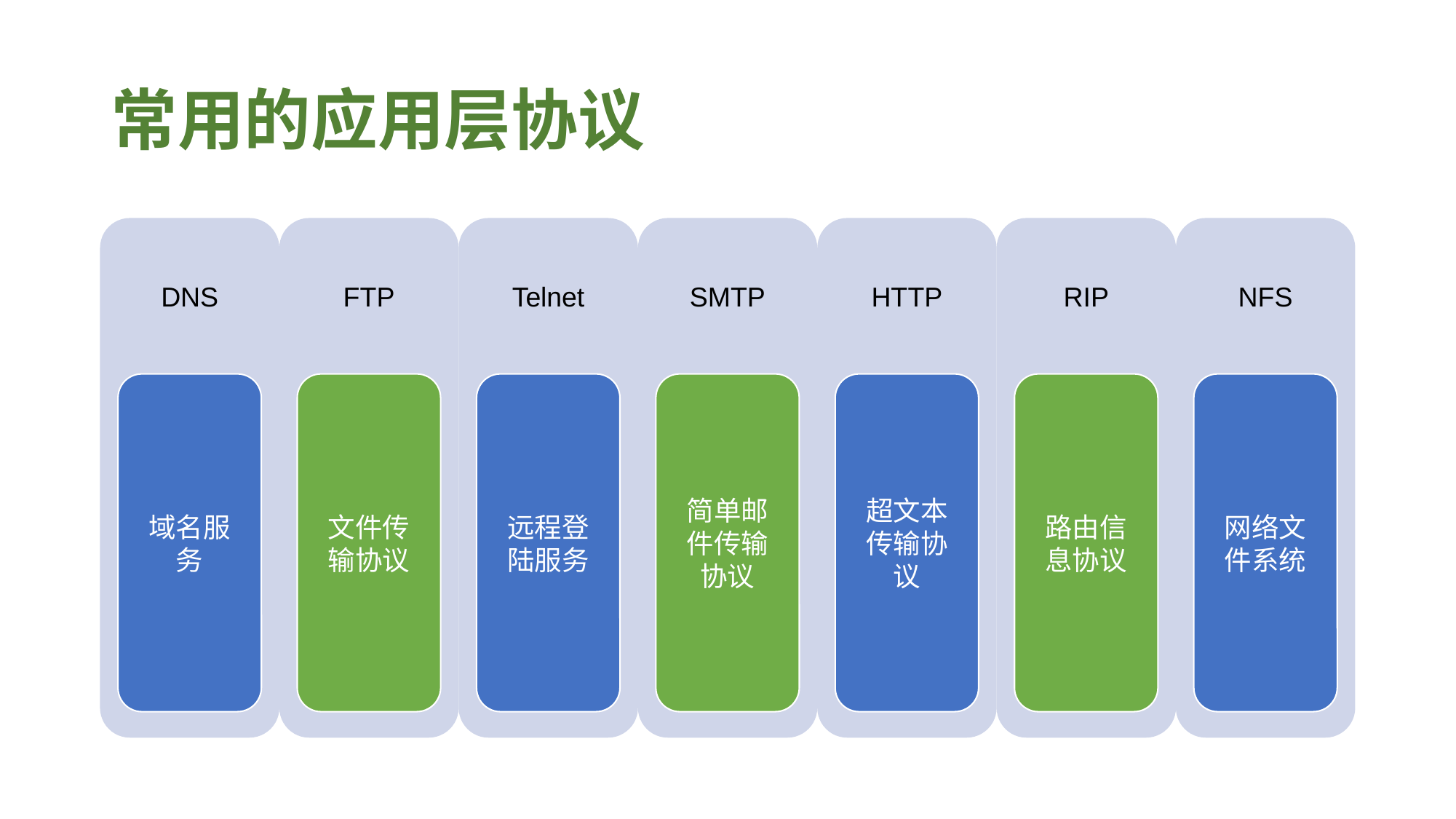

# 常用的应用层协议
DNS
FTP
Telnet
SMTP
HTTP
RIP
NFS
域名服务
文件传输协议
超文本传输协议
简单邮件传输协议
远程登陆服务
路由信息协议
网络文件系统